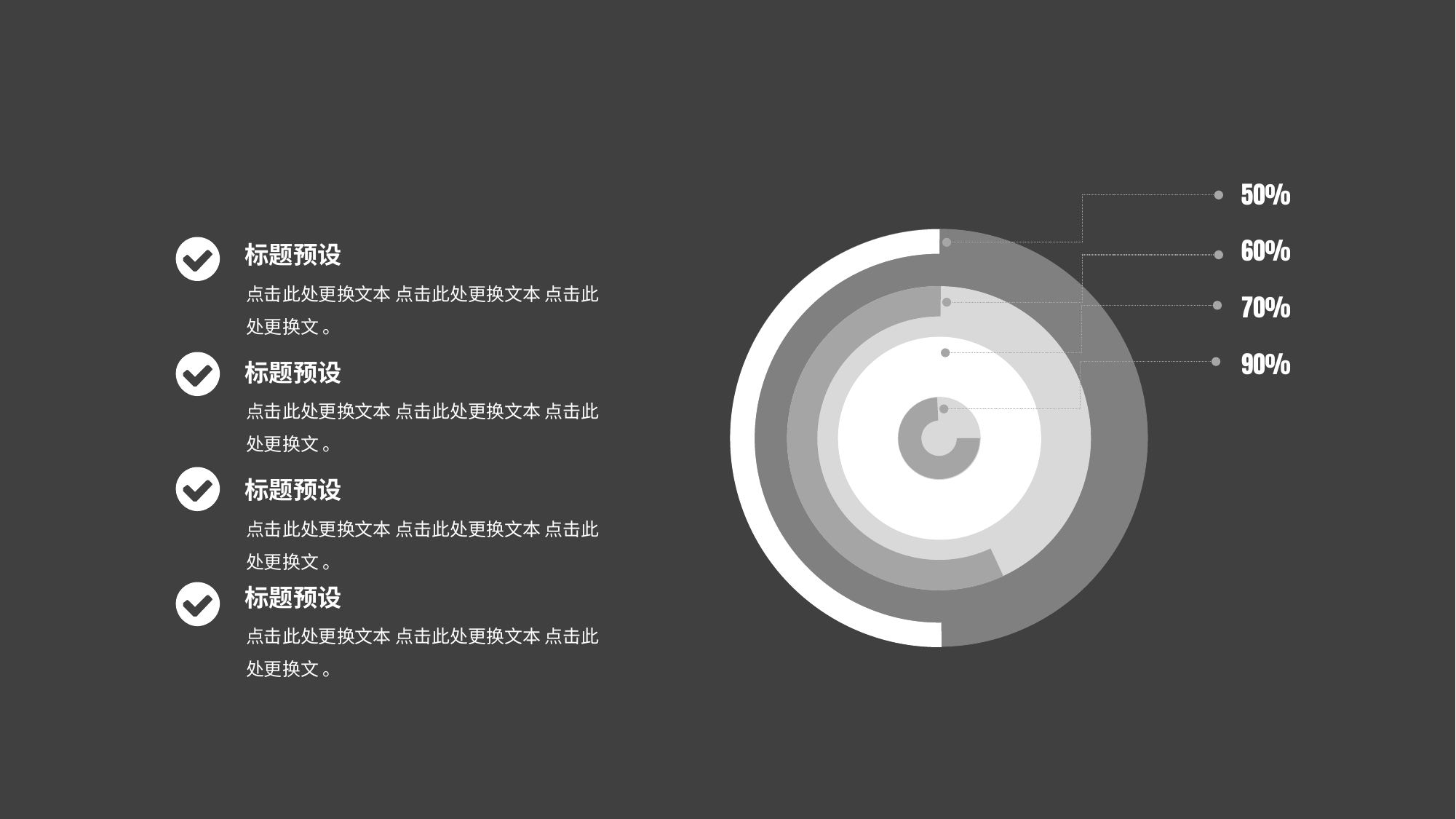

50%

标题预设
60%

点击此处更换文本 点击此处更换文本 点击此处更换文 。
70%
90%
标题预设

点击此处更换文本 点击此处更换文本 点击此处更换文 。

标题预设
点击此处更换文本 点击此处更换文本 点击此处更换文 。
标题预设

点击此处更换文本 点击此处更换文本 点击此处更换文 。